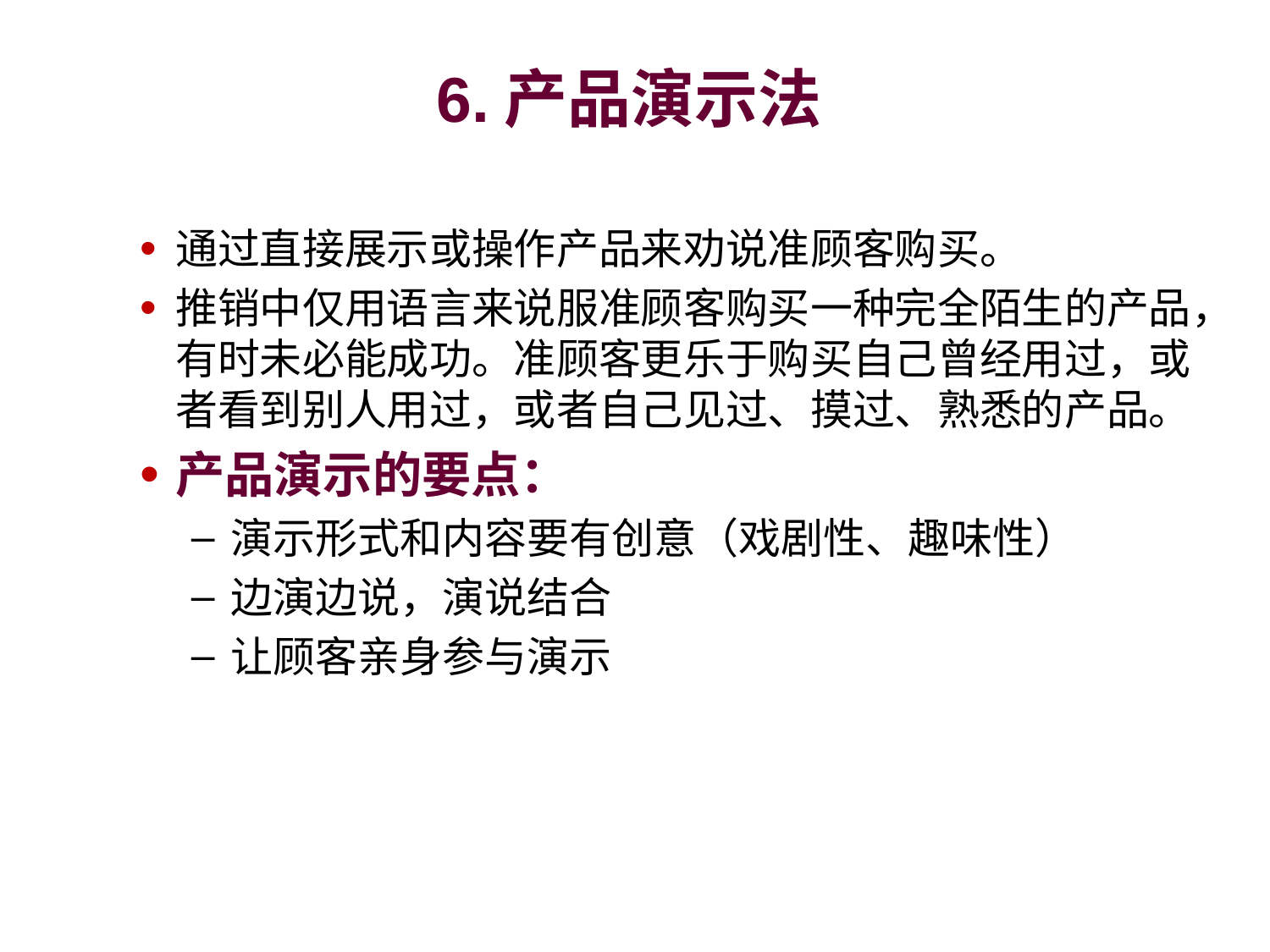

# 6.产品演示法
通过直接展示或操作产品来劝说准顾客购买。
推销中仅用语言来说服准顾客购买一种完全陌生的产品，有时未必能成功。准顾客更乐于购买自己曾经用过，或者看到别人用过，或者自己见过、摸过、熟悉的产品。
产品演示的要点：
演示形式和内容要有创意（戏剧性、趣味性）
边演边说，演说结合
让顾客亲身参与演示